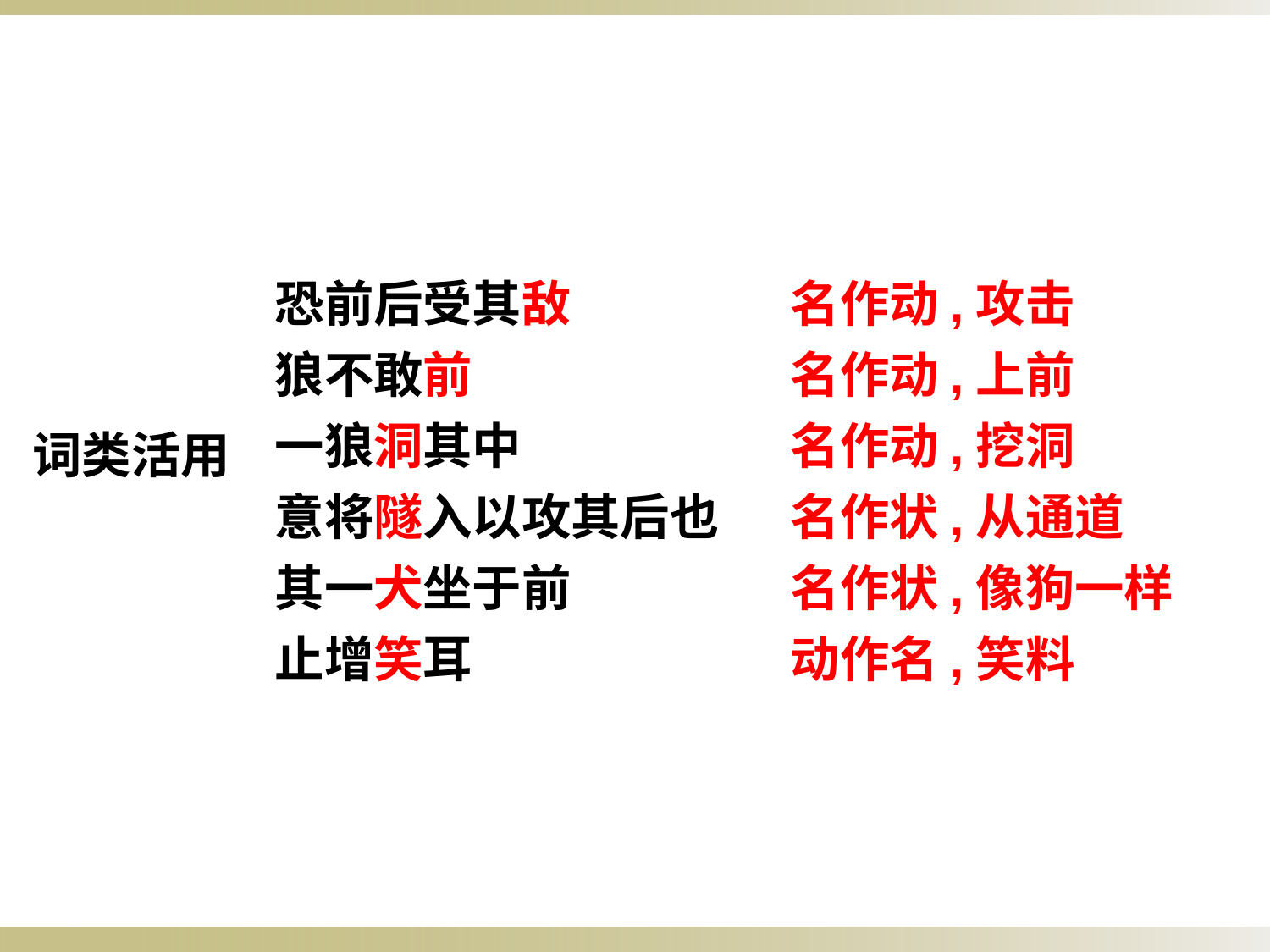

名作动,攻击
名作动,上前
名作动,挖洞
名作状,从通道
名作状,像狗一样
动作名,笑料
恐前后受其敌
狼不敢前
一狼洞其中
意将隧入以攻其后也
其一犬坐于前
止增笑耳
词类活用